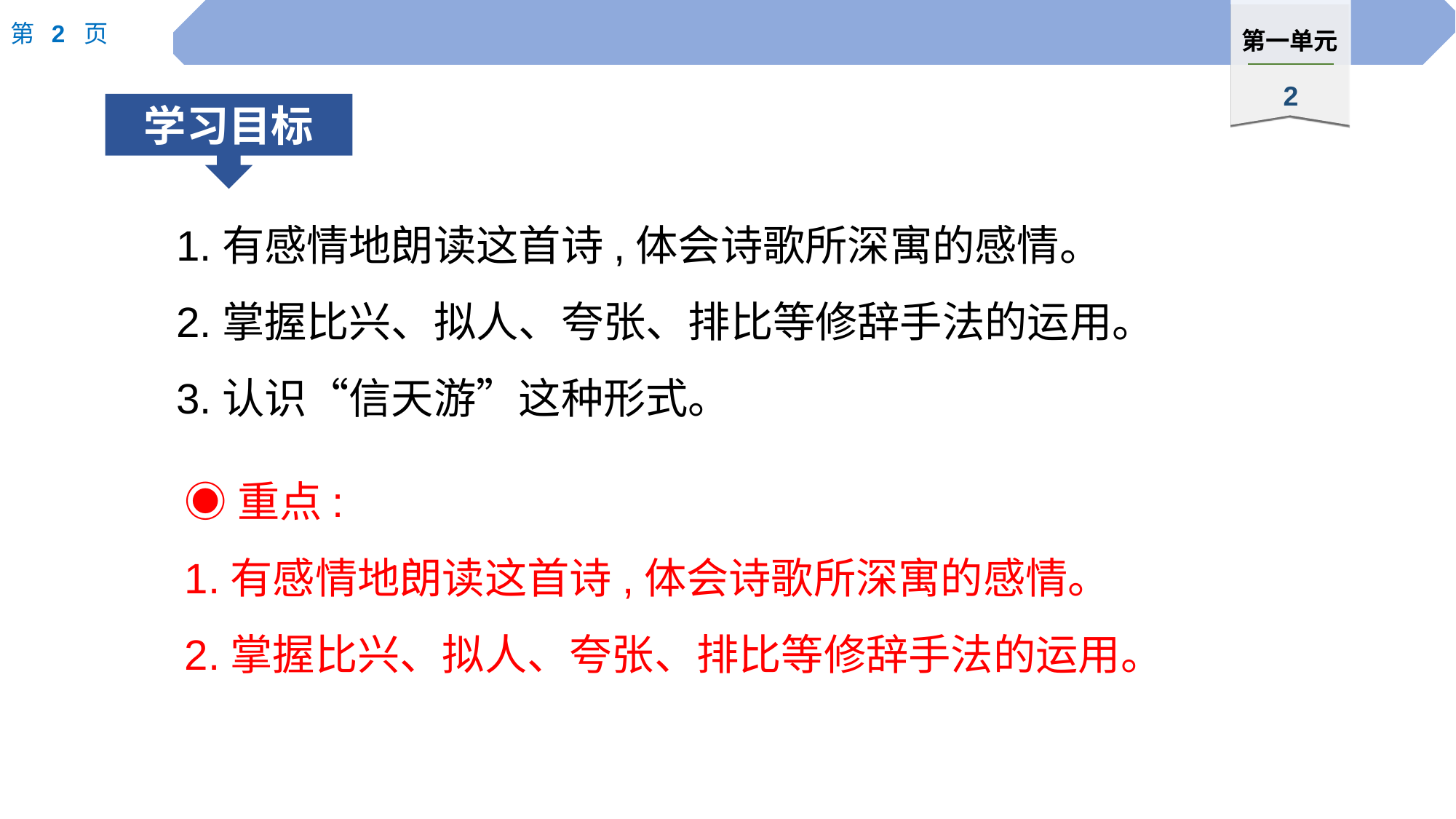

1.有感情地朗读这首诗,体会诗歌所深寓的感情。
2.掌握比兴、拟人、夸张、排比等修辞手法的运用。
3.认识“信天游”这种形式。
◉重点:
1.有感情地朗读这首诗,体会诗歌所深寓的感情。
2.掌握比兴、拟人、夸张、排比等修辞手法的运用。